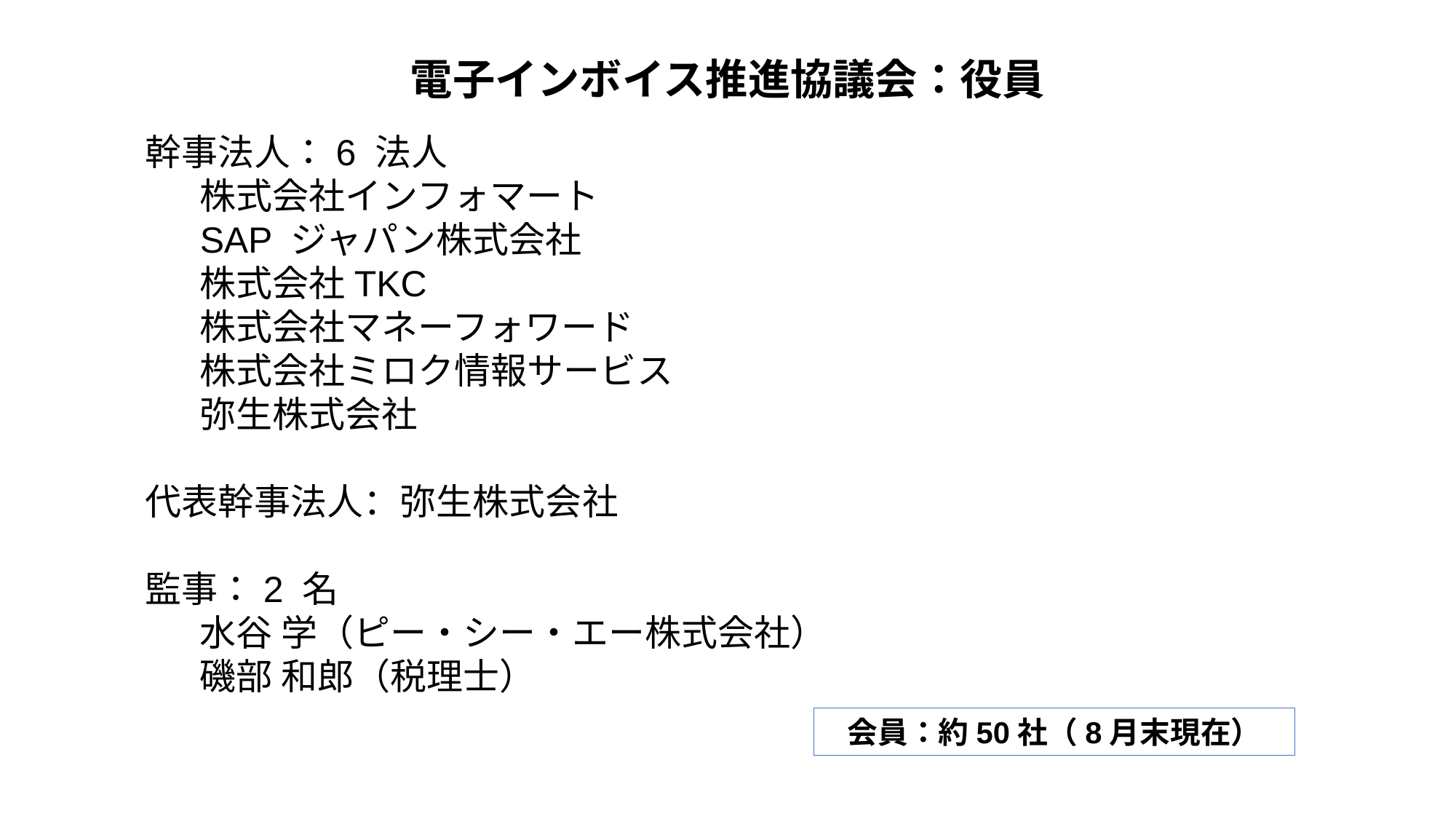

電子インボイス推進協議会：役員
幹事法人：6 法人
株式会社インフォマート
SAP ジャパン株式会社
株式会社TKC
株式会社マネーフォワード
株式会社ミロク情報サービス
弥生株式会社

代表幹事法人：弥生株式会社

監事：2 名
水谷 学（ピー・シー・エー株式会社）
磯部 和郎（税理士）
会員：約50社（8月末現在）